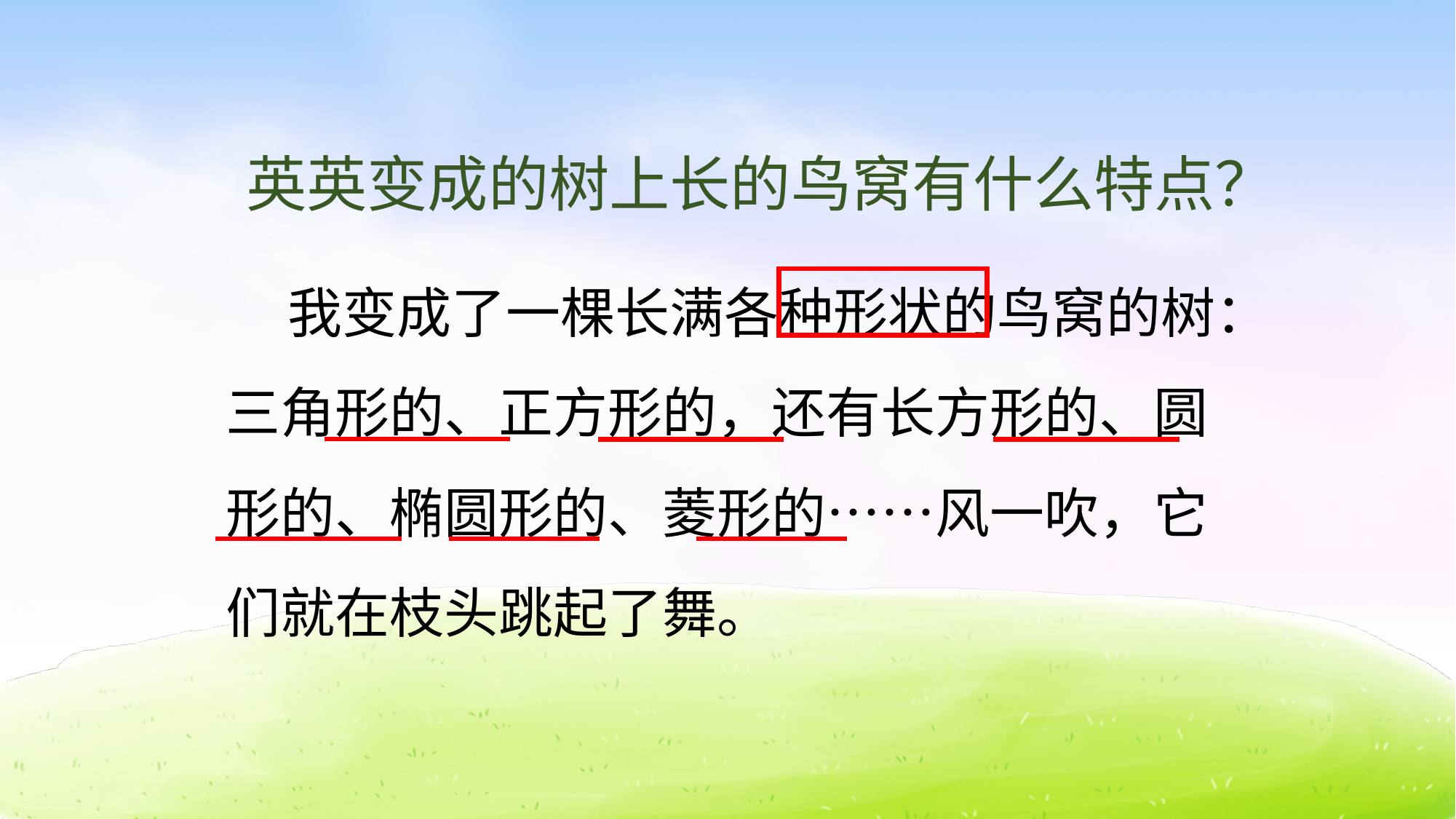

英英变成的树上长的鸟窝有什么特点？
    我变成了一棵长满各种形状的鸟窝的树：三角形的、正方形的，还有长方形的、圆形的、椭圆形的、菱形的……风一吹，它们就在枝头跳起了舞。